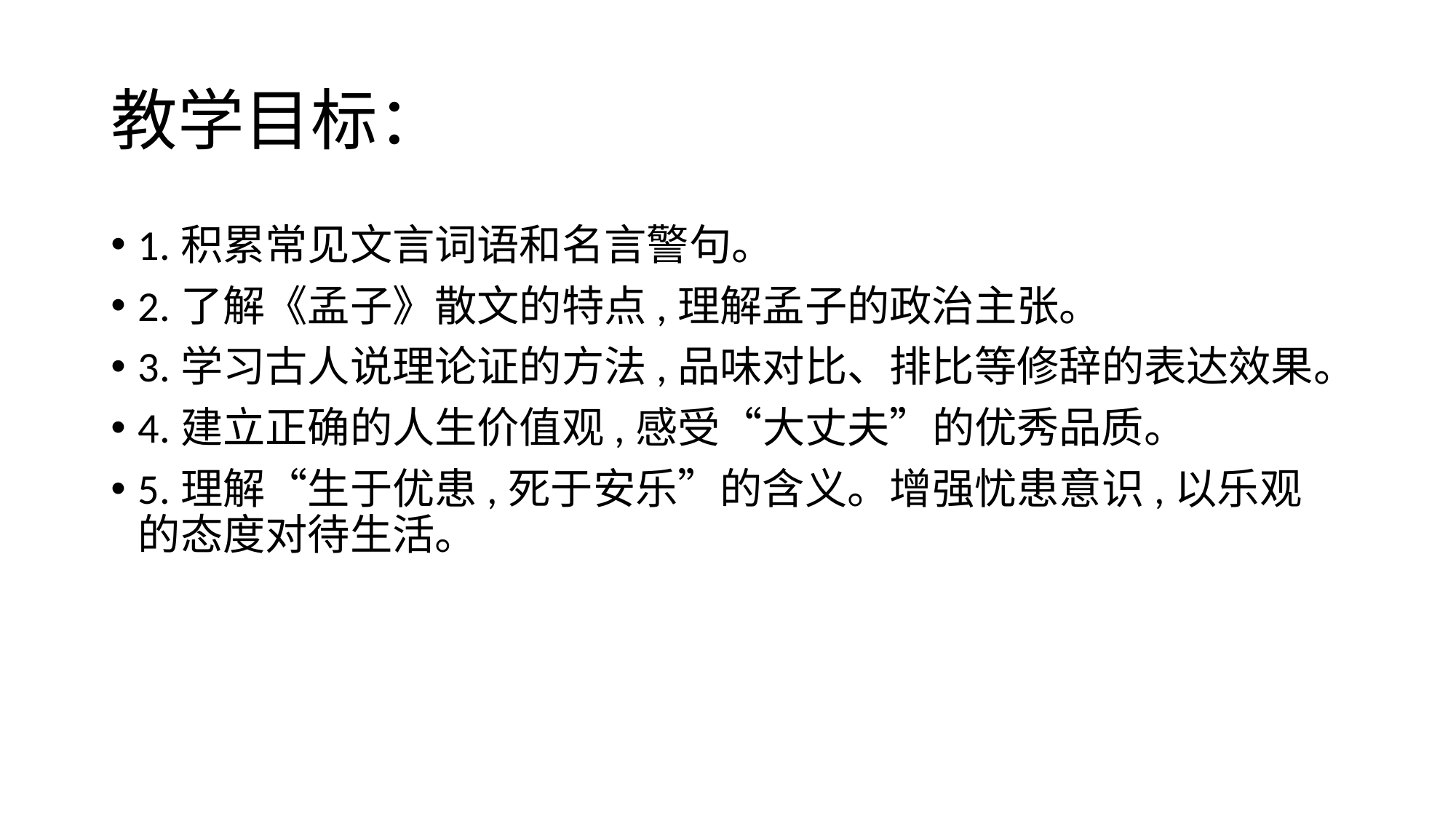

# 教学目标：
1.积累常见文言词语和名言警句。
2.了解《孟子》散文的特点,理解孟子的政治主张。
3.学习古人说理论证的方法,品味对比、排比等修辞的表达效果。
4.建立正确的人生价值观,感受“大丈夫”的优秀品质。
5.理解“生于优患,死于安乐”的含义。增强忧患意识,以乐观的态度对待生活。